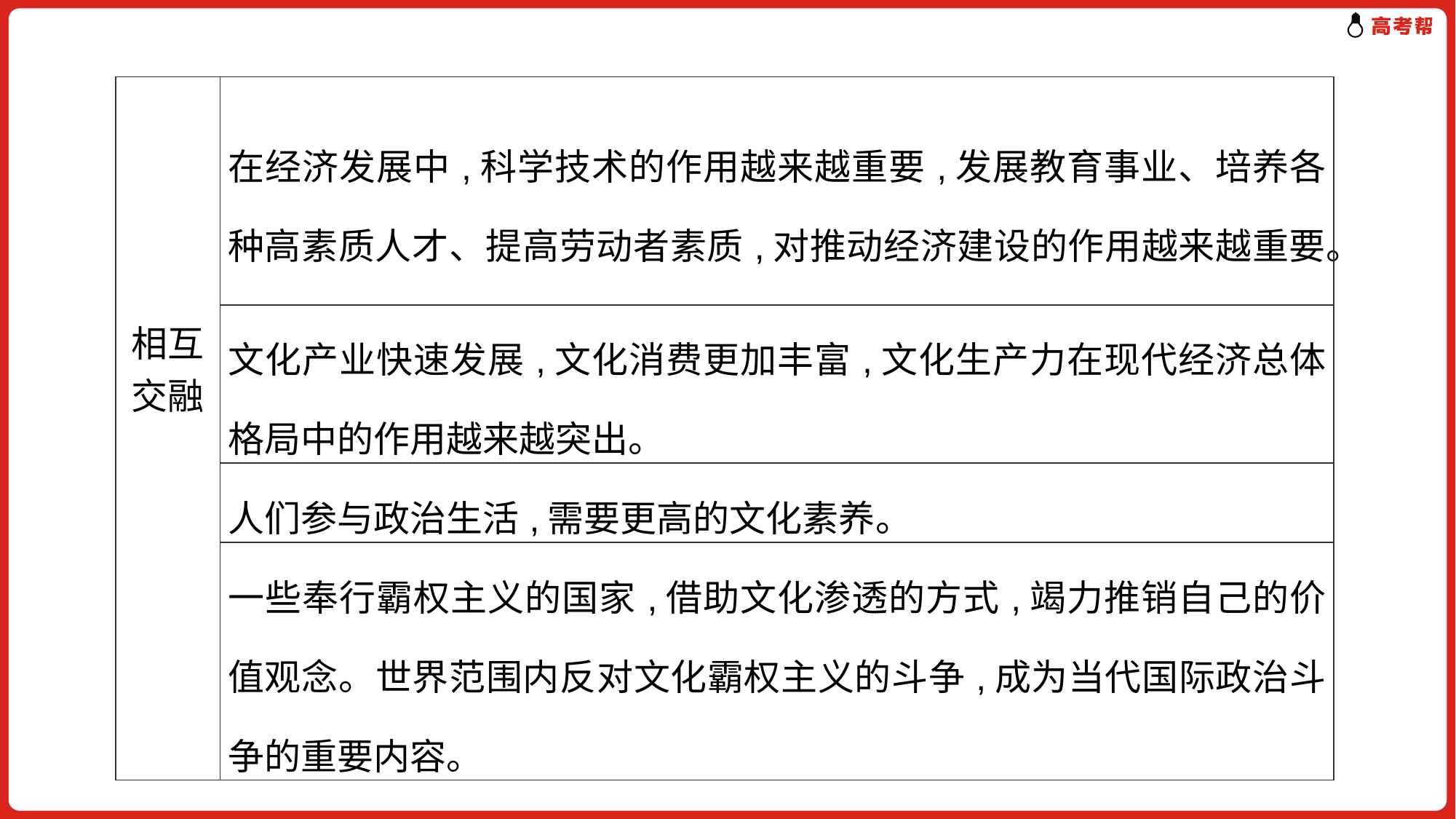

| 相互交融 | 在经济发展中,科学技术的作用越来越重要,发展教育事业、培养各种高素质人才、提高劳动者素质,对推动经济建设的作用越来越重要。 |
| --- | --- |
|  | 文化产业快速发展,文化消费更加丰富,文化生产力在现代经济总体格局中的作用越来越突出。 |
|  | 人们参与政治生活,需要更高的文化素养。 |
|  | 一些奉行霸权主义的国家,借助文化渗透的方式,竭力推销自己的价值观念。世界范围内反对文化霸权主义的斗争,成为当代国际政治斗争的重要内容。 |